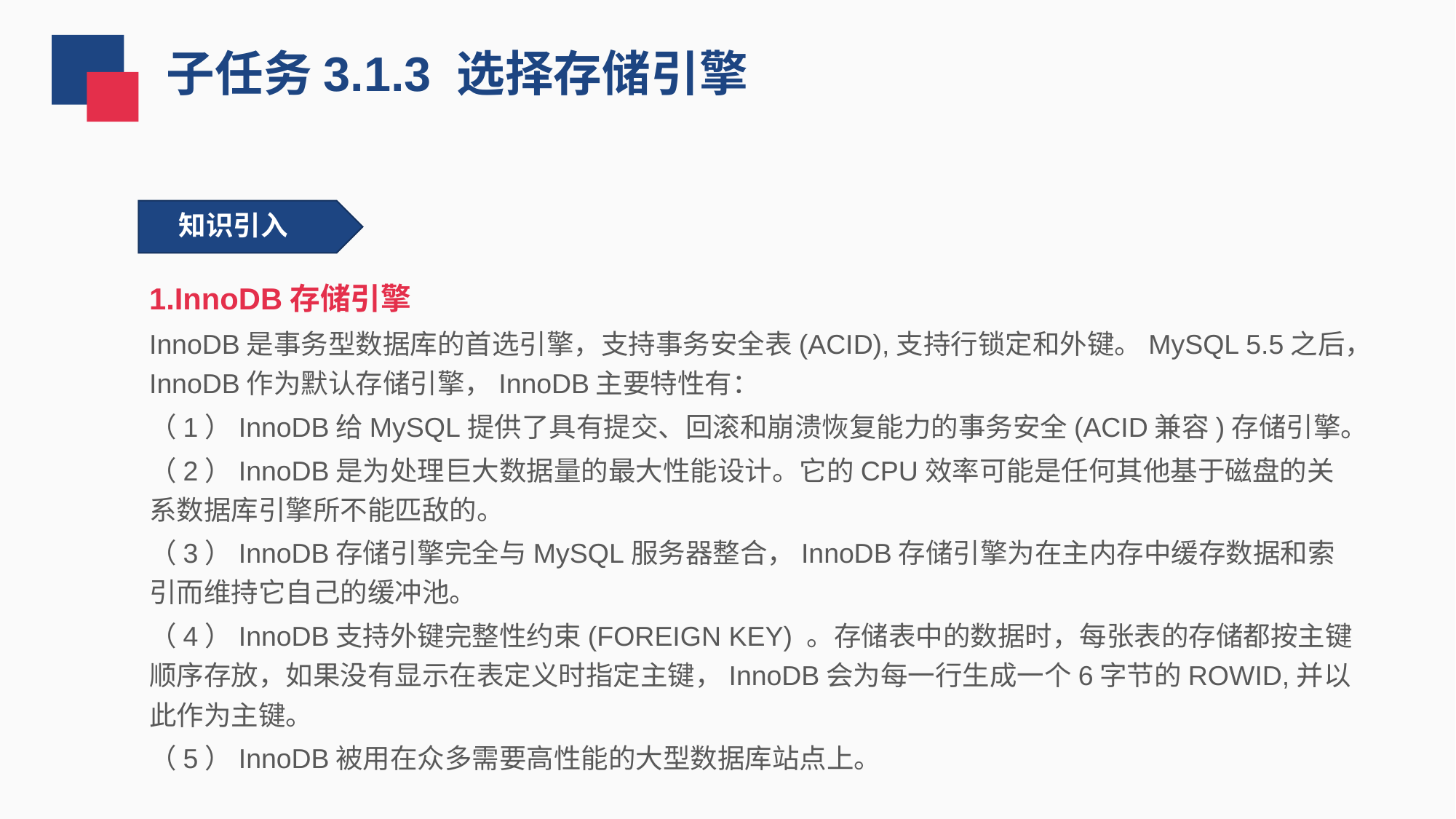

子任务3.1.3 选择存储引擎

知识引入
1.InnoDB存储引擎
InnoDB是事务型数据库的首选引擎，支持事务安全表(ACID),支持行锁定和外键。MySQL 5.5之后，InnoDB作为默认存储引擎，InnoDB主要特性有：
（1）InnoDB给MySQL提供了具有提交、回滚和崩溃恢复能力的事务安全(ACID兼容)存储引擎。
（2）InnoDB是为处理巨大数据量的最大性能设计。它的CPU效率可能是任何其他基于磁盘的关系数据库引擎所不能匹敌的。
（3）InnoDB存储引擎完全与MySQL服务器整合，InnoDB存储引擎为在主内存中缓存数据和索引而维持它自己的缓冲池。
（4）InnoDB支持外键完整性约束(FOREIGN KEY) 。存储表中的数据时，每张表的存储都按主键顺序存放，如果没有显示在表定义时指定主键，InnoDB会为每一行生成一个6字节的ROWID,并以此作为主键。
（5）InnoDB被用在众多需要高性能的大型数据库站点上。